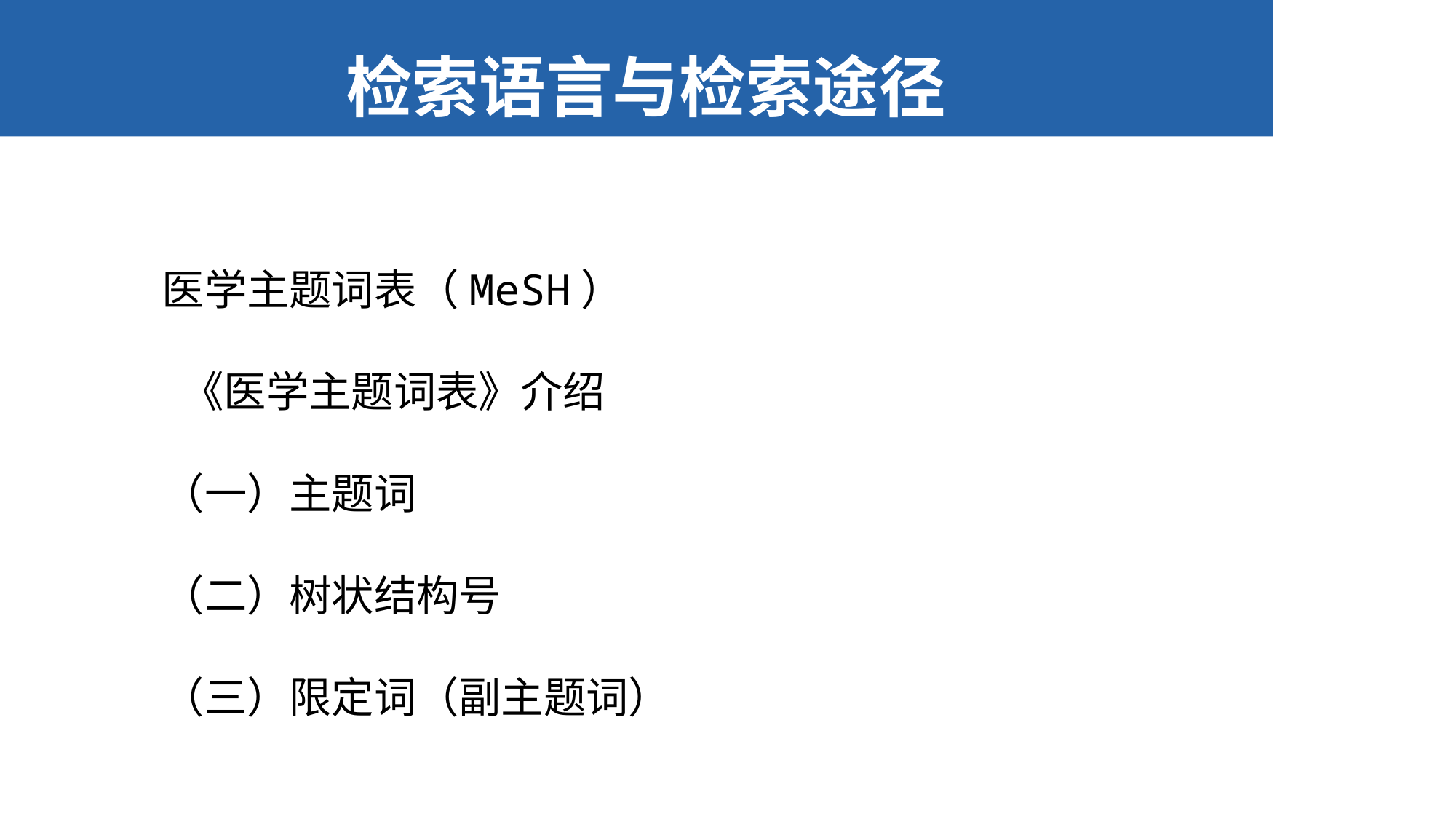

检索语言与检索途径
医学主题词表（MeSH）
 《医学主题词表》介绍
（一）主题词
（二）树状结构号
（三）限定词（副主题词）